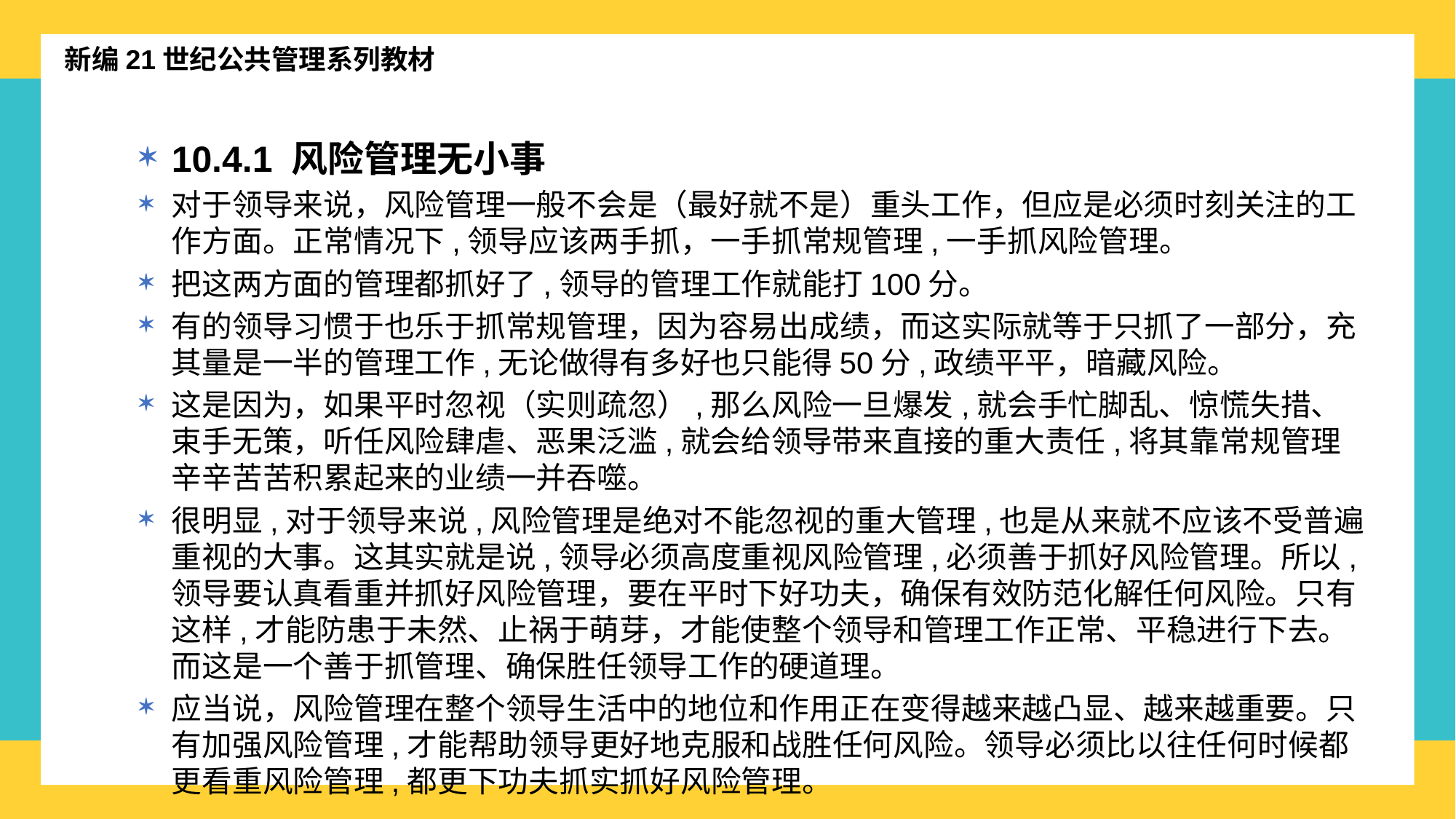

新编21世纪公共管理系列教材
10.4.1 风险管理无小事
对于领导来说，风险管理一般不会是（最好就不是）重头工作，但应是必须时刻关注的工作方面。正常情况下,领导应该两手抓，一手抓常规管理,一手抓风险管理。
把这两方面的管理都抓好了,领导的管理工作就能打100分。
有的领导习惯于也乐于抓常规管理，因为容易出成绩，而这实际就等于只抓了一部分，充其量是一半的管理工作,无论做得有多好也只能得50分,政绩平平，暗藏风险。
这是因为，如果平时忽视（实则疏忽）,那么风险一旦爆发,就会手忙脚乱、惊慌失措、束手无策，听任风险肆虐、恶果泛滥,就会给领导带来直接的重大责任,将其靠常规管理辛辛苦苦积累起来的业绩一并吞噬。
很明显,对于领导来说,风险管理是绝对不能忽视的重大管理,也是从来就不应该不受普遍重视的大事。这其实就是说,领导必须高度重视风险管理,必须善于抓好风险管理。所以,领导要认真看重并抓好风险管理，要在平时下好功夫，确保有效防范化解任何风险。只有这样,才能防患于未然、止祸于萌芽，才能使整个领导和管理工作正常、平稳进行下去。而这是一个善于抓管理、确保胜任领导工作的硬道理。
应当说，风险管理在整个领导生活中的地位和作用正在变得越来越凸显、越来越重要。只有加强风险管理,才能帮助领导更好地克服和战胜任何风险。领导必须比以往任何时候都更看重风险管理,都更下功夫抓实抓好风险管理。